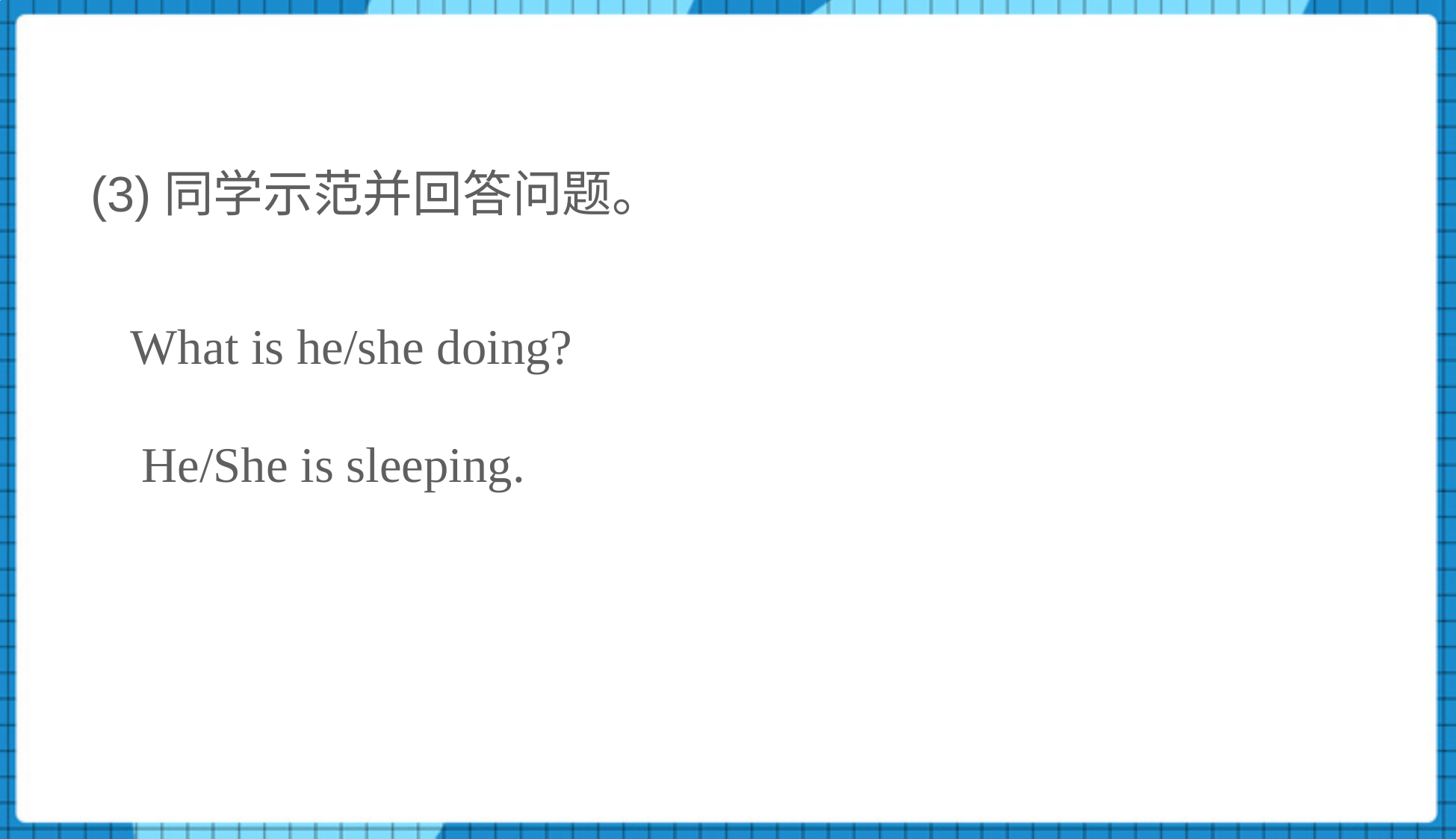

(3)同学示范并回答问题。
What is he/she doing?

He/She is sleeping.